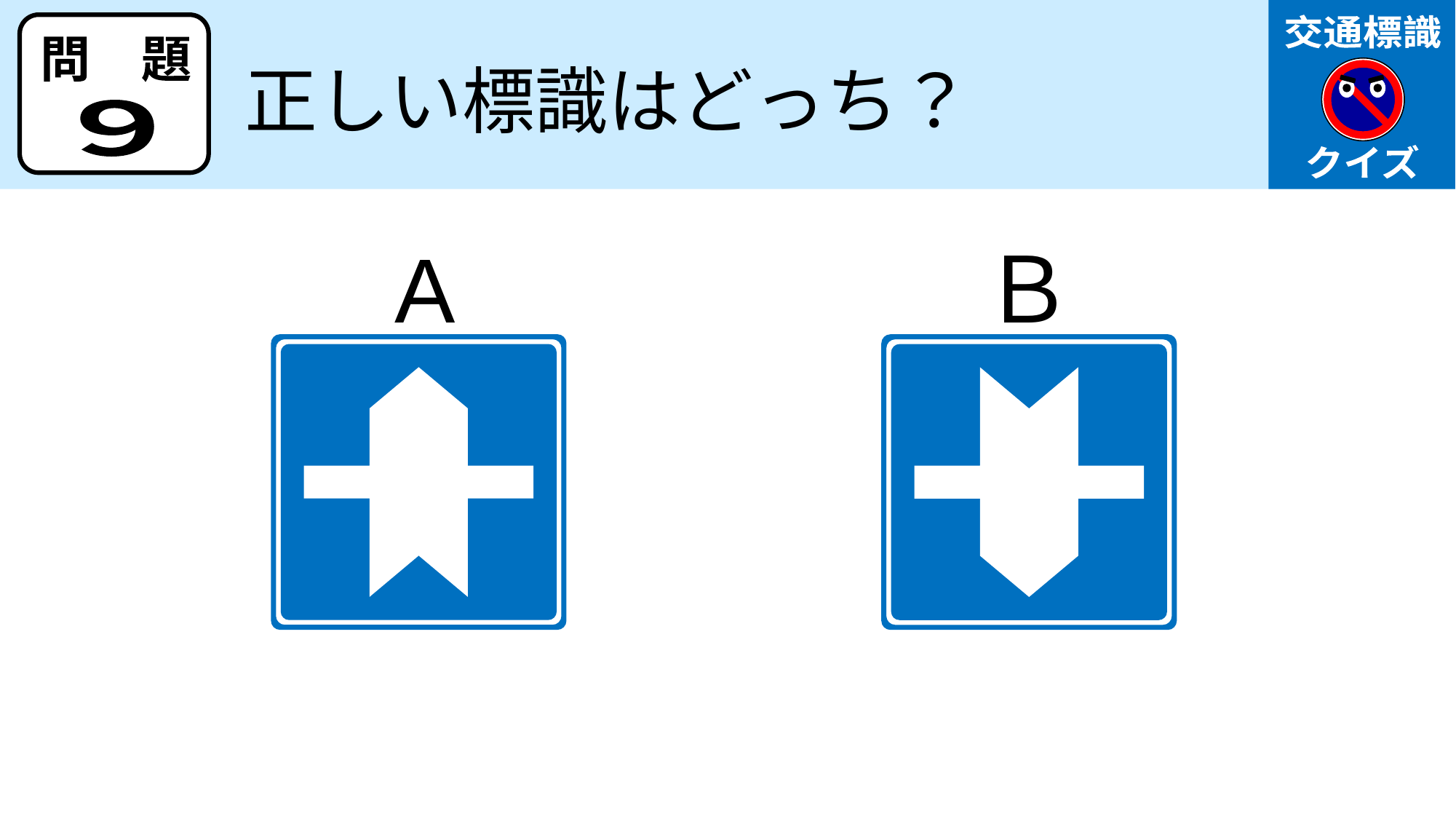

交通標識

クイズ

問　題
正しい標識はどっち？
９
A
Ｂ